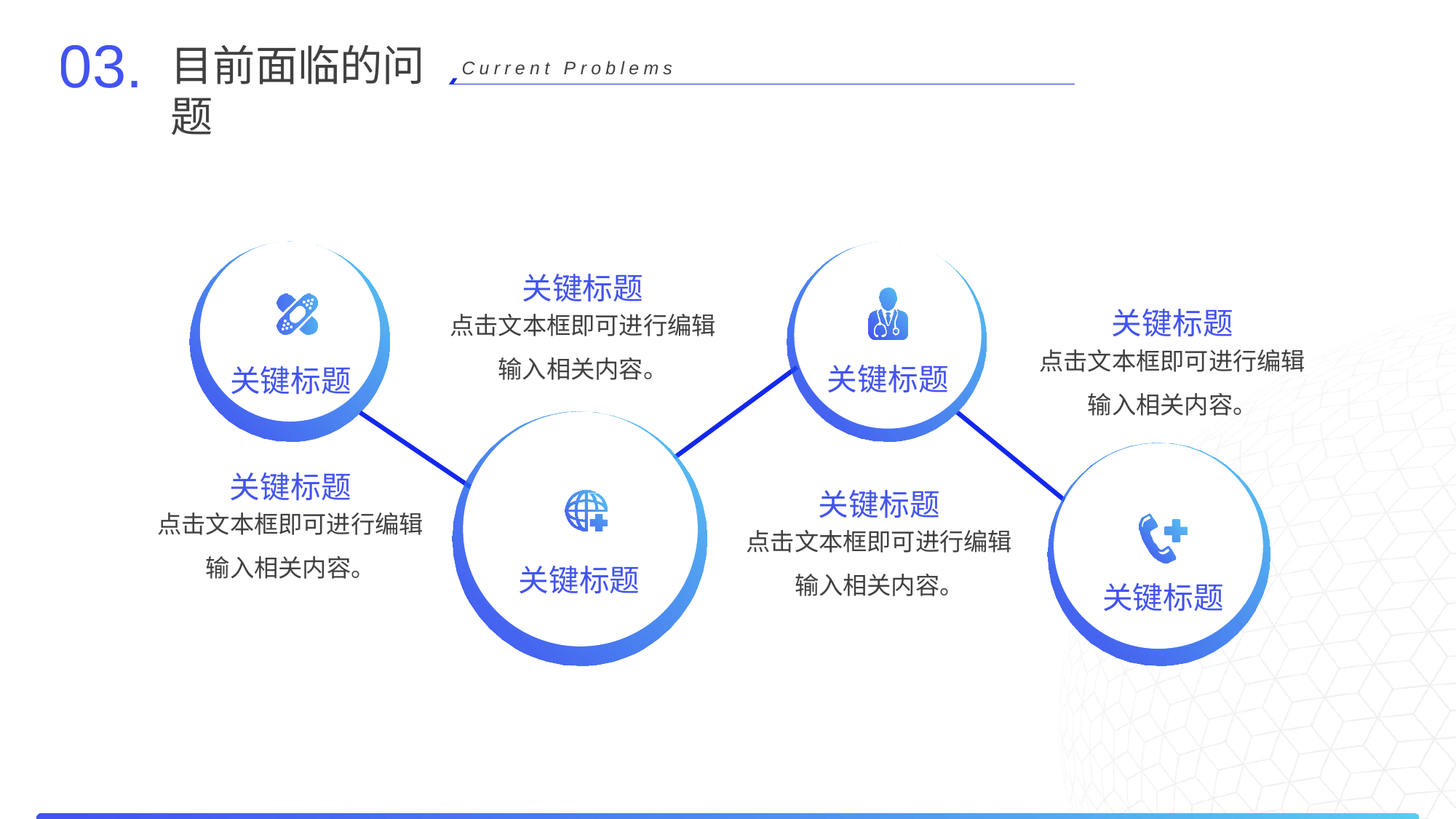

03.
目前面临的问题
Current Problems

关键标题

关键标题
点击文本框即可进行编辑输入相关内容。
点击文本框即可进行编辑输入相关内容。
关键标题
关键标题

关键标题
关键标题
点击文本框即可进行编辑输入相关内容。

点击文本框即可进行编辑输入相关内容。

关键标题
关键标题